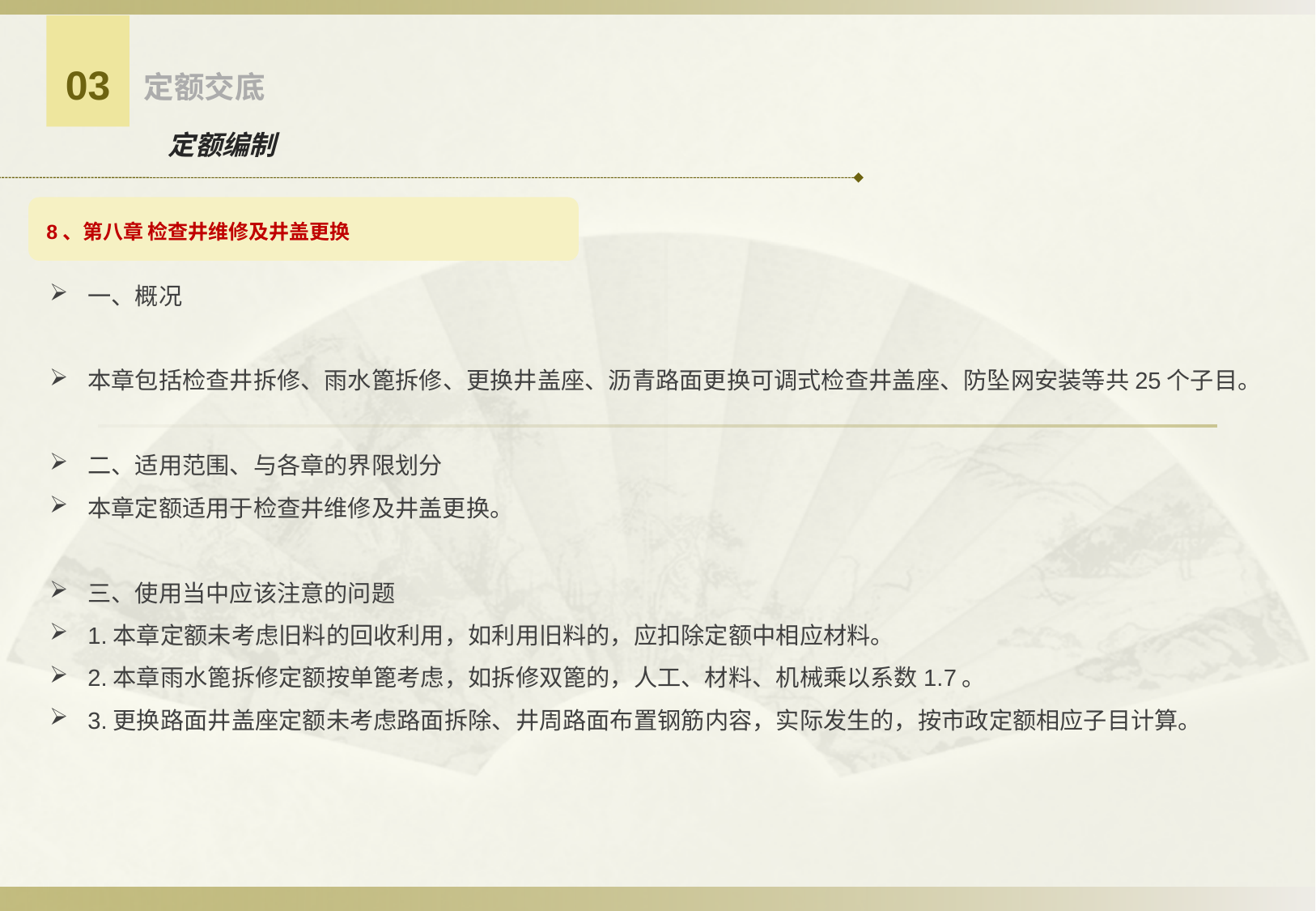

03
定额交底
定额编制

8、第八章 检查井维修及井盖更换
一、概况

本章包括检查井拆修、雨水篦拆修、更换井盖座、沥青路面更换可调式检查井盖座、防坠网安装等共25个子目。

二、适用范围、与各章的界限划分
本章定额适用于检查井维修及井盖更换。

三、使用当中应该注意的问题
1.本章定额未考虑旧料的回收利用，如利用旧料的，应扣除定额中相应材料。
2.本章雨水篦拆修定额按单篦考虑，如拆修双篦的，人工、材料、机械乘以系数1.7。
3.更换路面井盖座定额未考虑路面拆除、井周路面布置钢筋内容，实际发生的，按市政定额相应子目计算。